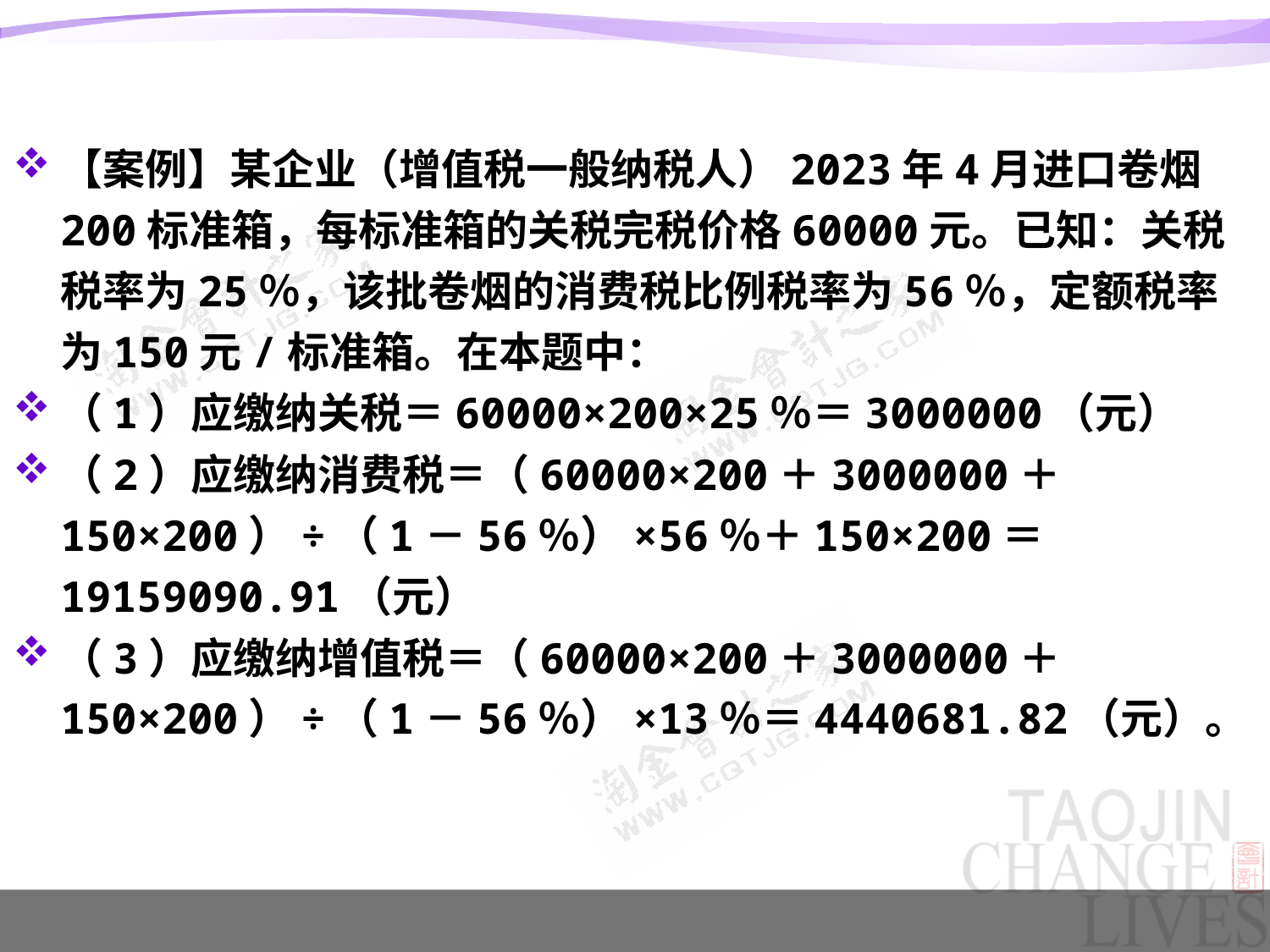

#
【案例】某企业（增值税一般纳税人）2023年4月进口卷烟200标准箱，每标准箱的关税完税价格60000元。已知：关税税率为25％，该批卷烟的消费税比例税率为56％，定额税率为150元/标准箱。在本题中：
（1）应缴纳关税＝60000×200×25％＝3000000（元）
（2）应缴纳消费税＝（60000×200＋3000000＋150×200）÷（1－56％）×56％＋150×200＝19159090.91（元）
（3）应缴纳增值税＝（60000×200＋3000000＋150×200）÷（1－56％）×13％＝4440681.82（元）。